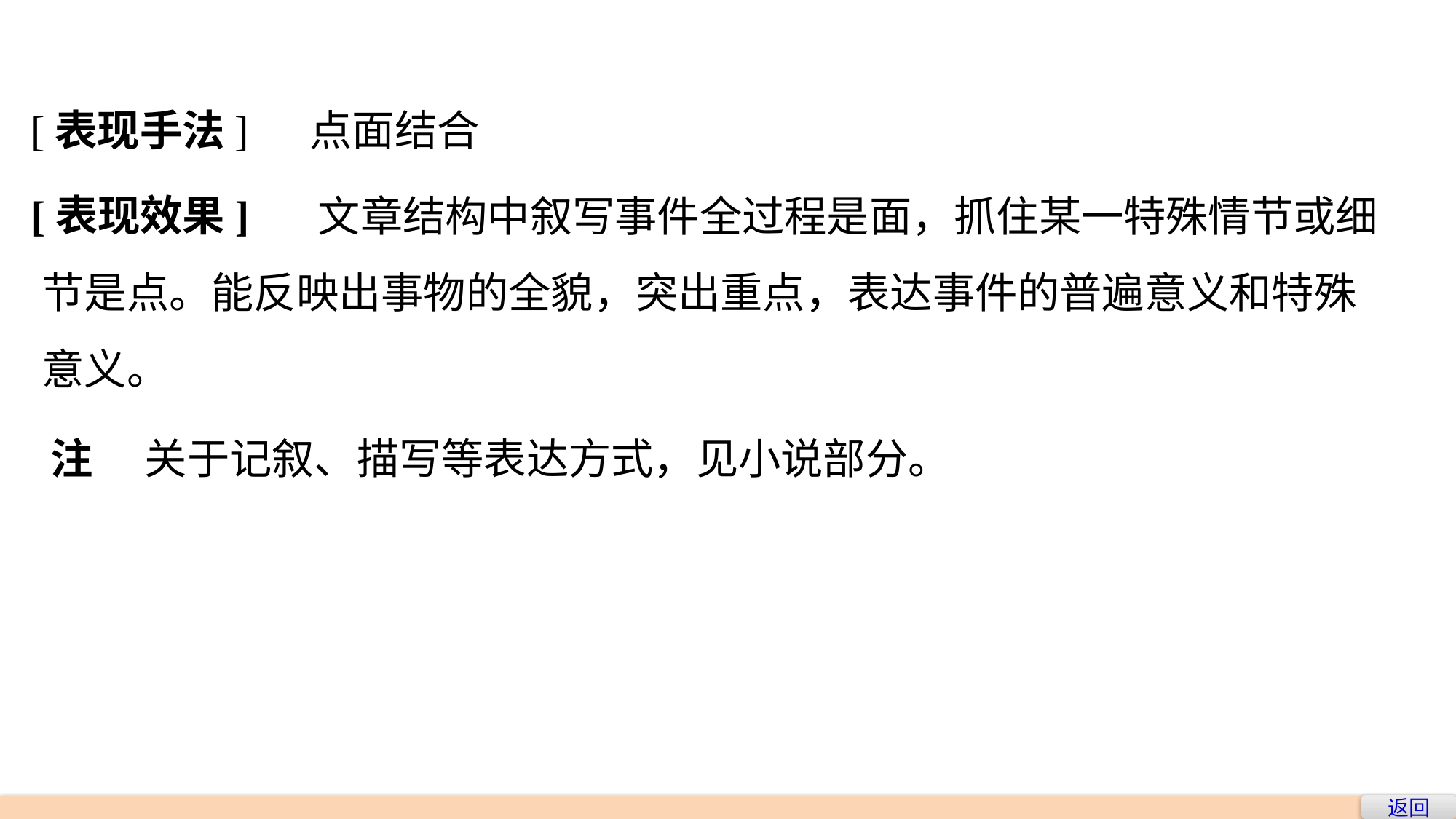

点面结合
[表现手法]
[表现效果]
		     文章结构中叙写事件全过程是面，抓住某一特殊情节或细节是点。能反映出事物的全貌，突出重点，表达事件的普遍意义和特殊意义。
注 　关于记叙、描写等表达方式，见小说部分。
返回